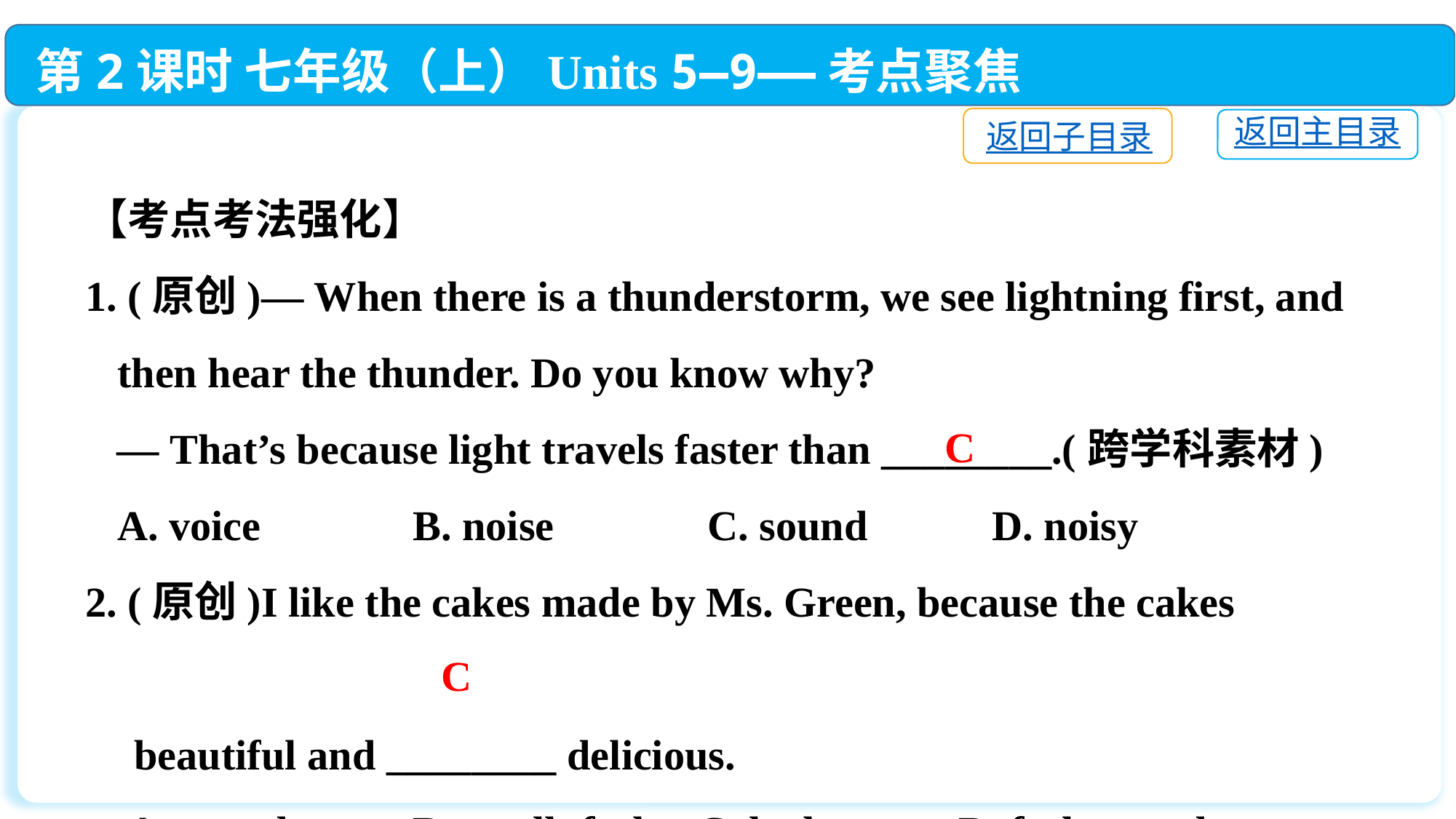

第2课时 七年级（上）Units 5—9——考点聚焦

返回子目录
返回主目录
【考点考法强化】
1. (原创)— When there is a thunderstorm, we see lightning first, and
   then hear the thunder. Do you know why?
   — That’s because light travels faster than ________.(跨学科素材)
   A. voice　　	B. noise　　     C. sound　　  D. noisy
2. (原创)I like the cakes made by Ms. Green, because the cakes 　　　　
    beautiful and ________ delicious.
    A. sound; taste	B. smell; feel     C. look; taste	D. feel; sound
C
C